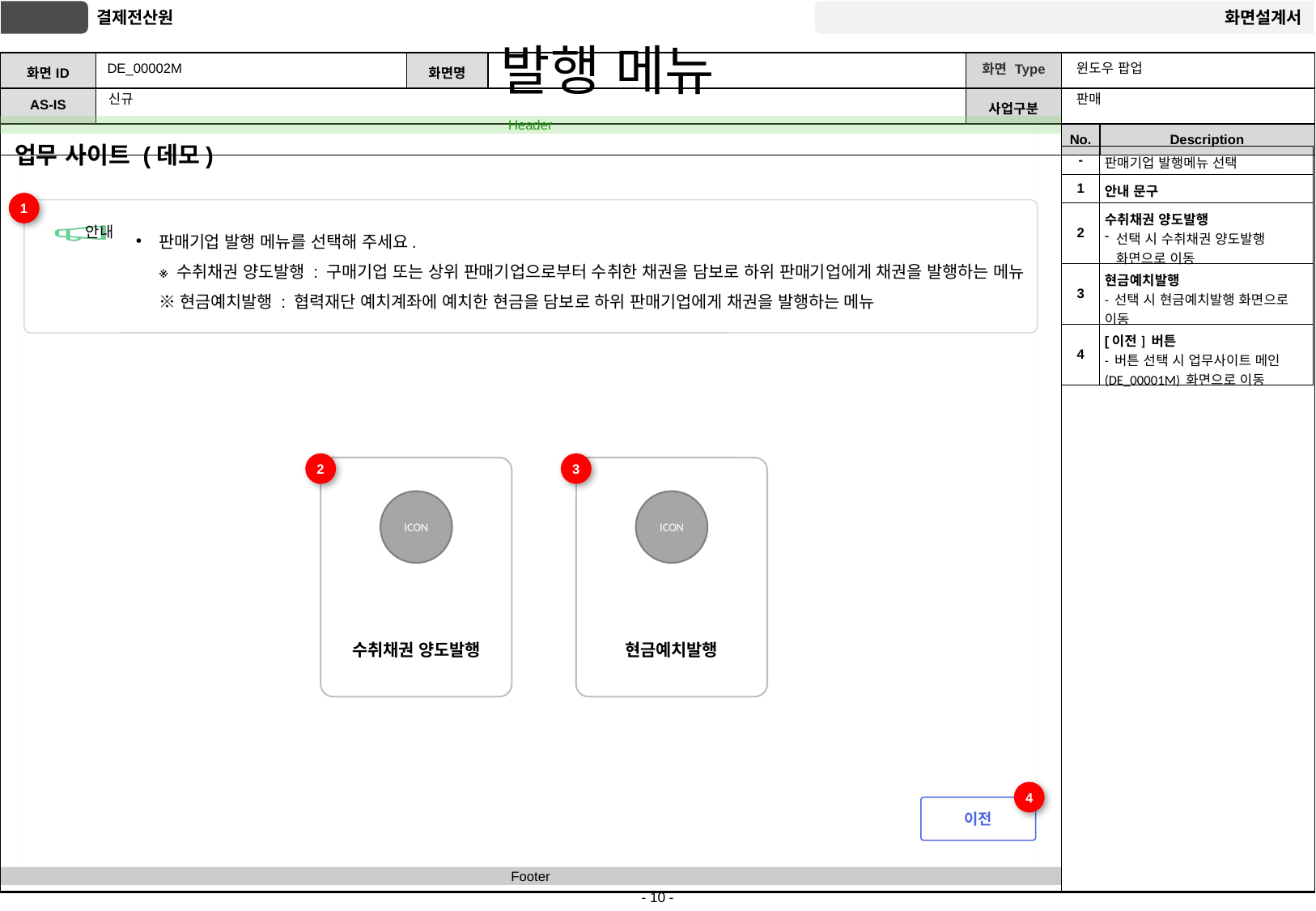

# DE_00002M
발행 메뉴
윈도우 팝업
판매
신규
업무 사이트 (데모)
| - | 판매기업 발행메뉴 선택 |
| --- | --- |
| 1 | 안내 문구 |
| 2 | 수취채권 양도발행 선택 시 수취채권 양도발행 화면으로 이동 |
| 3 | 현금예치발행 - 선택 시 현금예치발행 화면으로 이동 |
| 4 | [이전] 버튼 - 버튼 선택 시 업무사이트 메인 (DE\_00001M) 화면으로 이동 |
1
판매기업 발행 메뉴를 선택해 주세요.
※ 수취채권 양도발행 : 구매기업 또는 상위 판매기업으로부터 수취한 채권을 담보로 하위 판매기업에게 채권을 발행하는 메뉴
※ 현금예치발행 : 협력재단 예치계좌에 예치한 현금을 담보로 하위 판매기업에게 채권을 발행하는 메뉴
안내
2
3

ICON
수취채권 양도발행

ICON
현금예치발행
4
이전